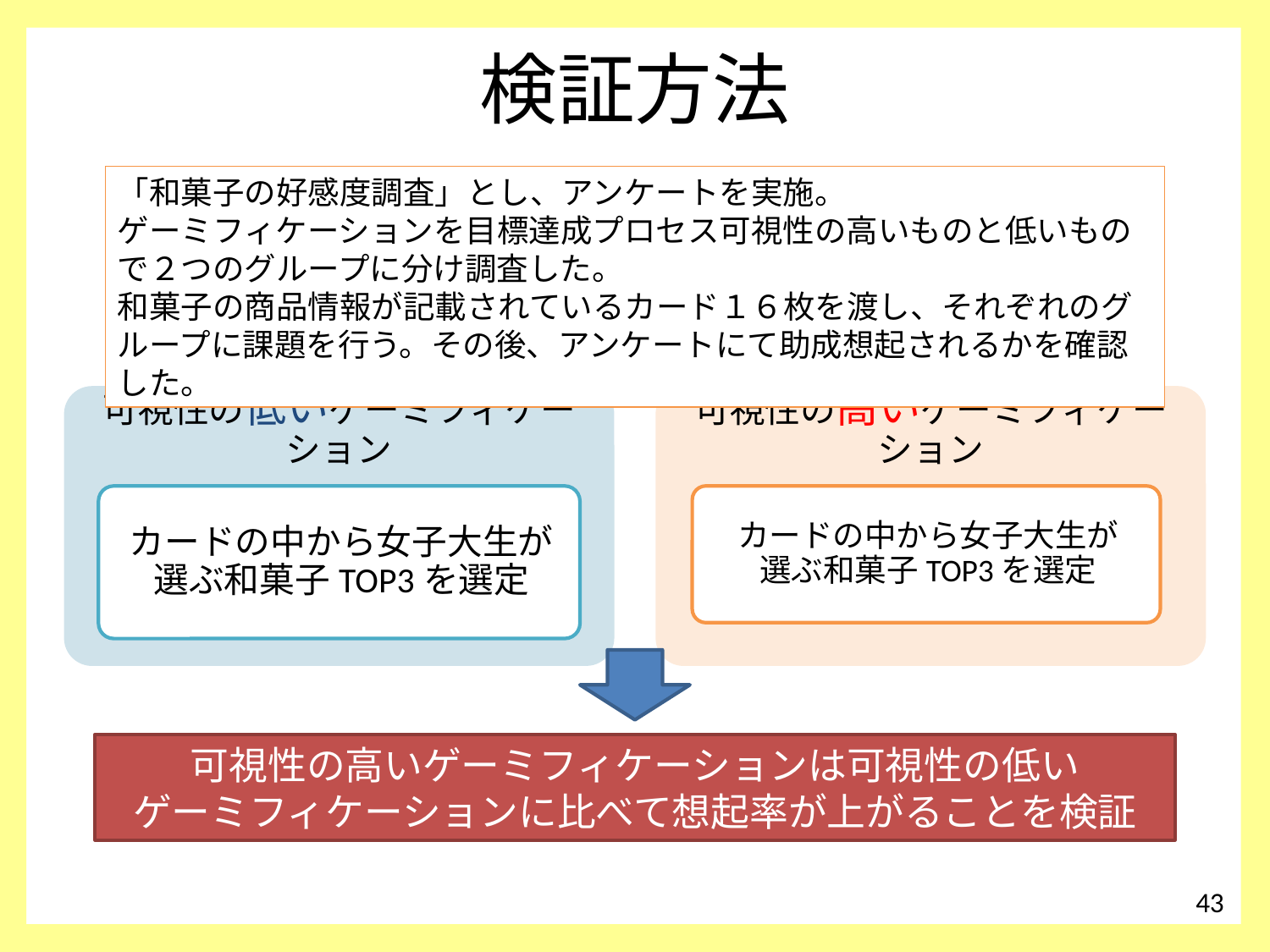

# 検証方法
「和菓子の好感度調査」とし、アンケートを実施。
ゲーミフィケーションを目標達成プロセス可視性の高いものと低いもので２つのグループに分け調査した。
和菓子の商品情報が記載されているカード１６枚を渡し、それぞれのグループに課題を行う。その後、アンケートにて助成想起されるかを確認した。
可視性の低いゲーミフィケーション
カードの中から女子大生が
選ぶ和菓子TOP3を選定
可視性の高いゲーミフィケーション
カードの中から女子大生が
選ぶ和菓子TOP3を選定

可視性の高いゲーミフィケーションは可視性の低い
ゲーミフィケーションに比べて想起率が上がることを検証
43